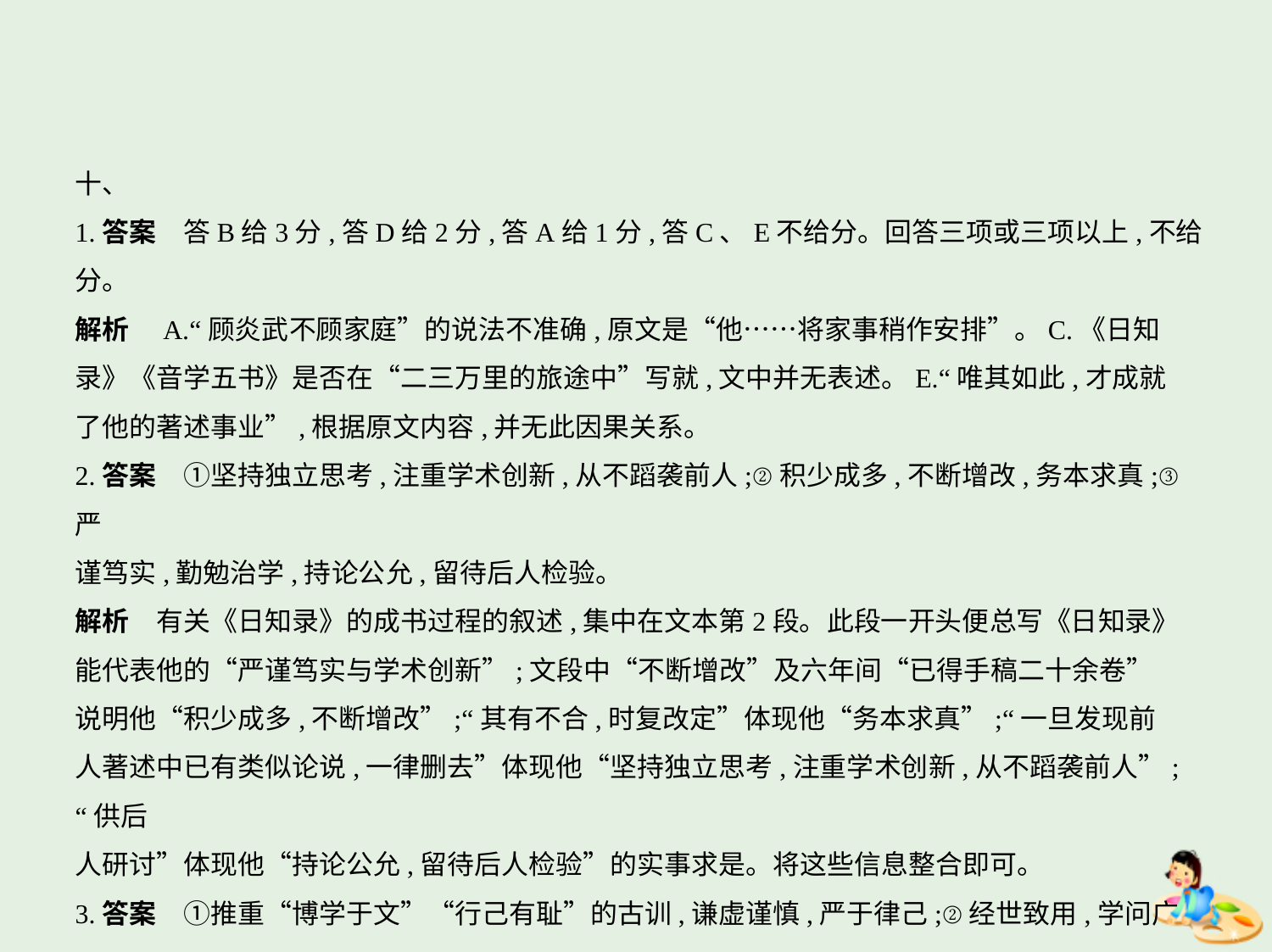

十、
1.答案　答B给3分,答D给2分,答A给1分,答C、E不给分。回答三项或三项以上,不给分。
解析　A.“顾炎武不顾家庭”的说法不准确,原文是“他……将家事稍作安排”。C.《日知
录》《音学五书》是否在“二三万里的旅途中”写就,文中并无表述。E.“唯其如此,才成就
了他的著述事业”,根据原文内容,并无此因果关系。
2.答案　①坚持独立思考,注重学术创新,从不蹈袭前人;②积少成多,不断增改,务本求真;③严
谨笃实,勤勉治学,持论公允,留待后人检验。
解析　有关《日知录》的成书过程的叙述,集中在文本第2段。此段一开头便总写《日知录》
能代表他的“严谨笃实与学术创新”;文段中“不断增改”及六年间“已得手稿二十余卷”
说明他“积少成多,不断增改”;“其有不合,时复改定”体现他“务本求真”;“一旦发现前
人著述中已有类似论说,一律删去”体现他“坚持独立思考,注重学术创新,从不蹈袭前人”;
“供后
人研讨”体现他“持论公允,留待后人检验”的实事求是。将这些信息整合即可。
3.答案　①推重“博学于文”“行己有耻”的古训,谦虚谨慎,严于律己;②经世致用,学问广